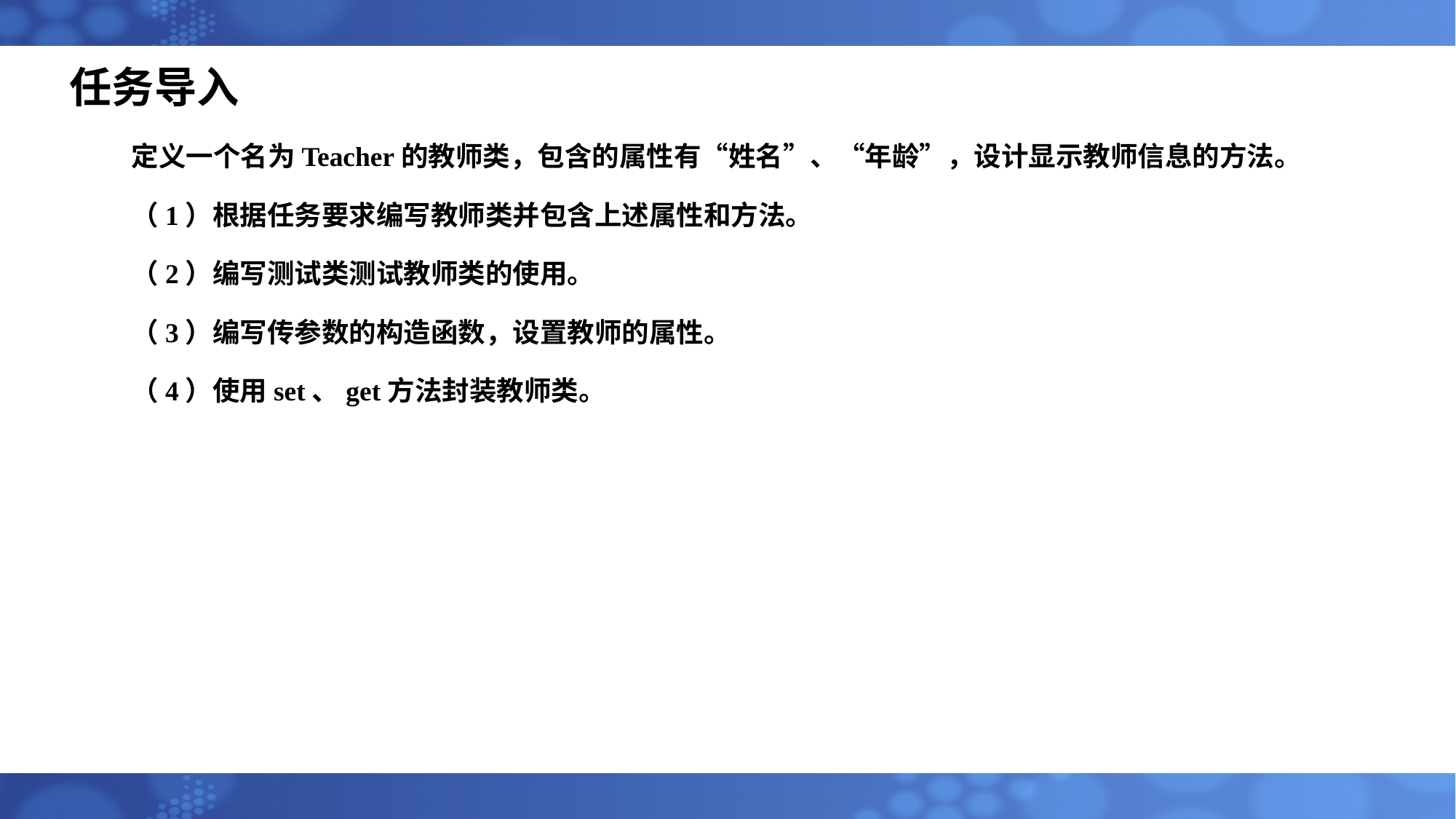

# 任务导入
定义一个名为Teacher的教师类，包含的属性有“姓名”、“年龄”，设计显示教师信息的方法。
（1）根据任务要求编写教师类并包含上述属性和方法。
（2）编写测试类测试教师类的使用。
（3）编写传参数的构造函数，设置教师的属性。
（4）使用set、get方法封装教师类。